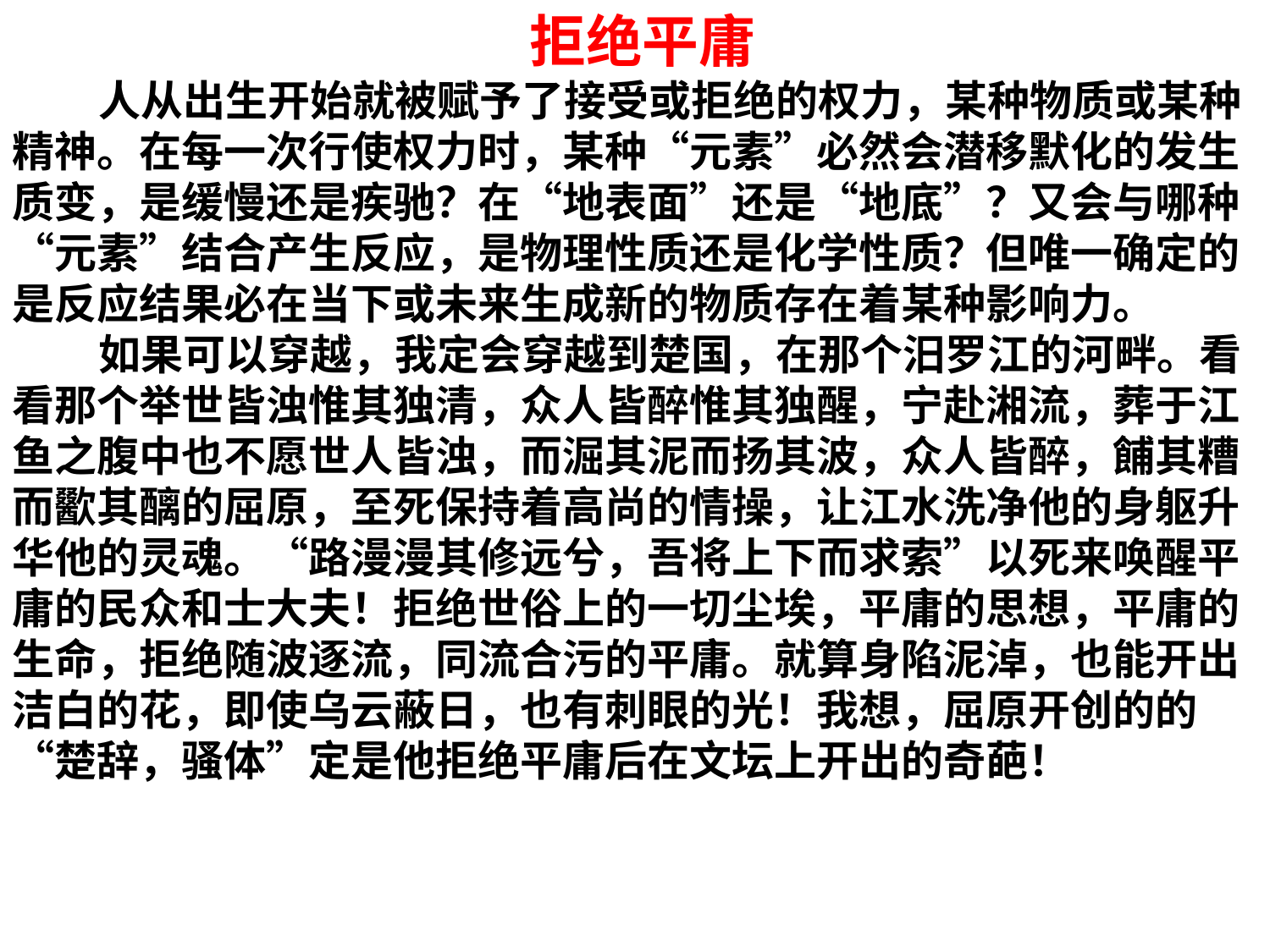

拒绝平庸
        人从出生开始就被赋予了接受或拒绝的权力，某种物质或某种精神。在每一次行使权力时，某种“元素”必然会潜移默化的发生质变，是缓慢还是疾驰？在“地表面”还是“地底”？又会与哪种“元素”结合产生反应，是物理性质还是化学性质？但唯一确定的是反应结果必在当下或未来生成新的物质存在着某种影响力。
        如果可以穿越，我定会穿越到楚国，在那个汨罗江的河畔。看看那个举世皆浊惟其独清，众人皆醉惟其独醒，宁赴湘流，葬于江鱼之腹中也不愿世人皆浊，而淈其泥而扬其波，众人皆醉，餔其糟而歠其醨的屈原，至死保持着高尚的情操，让江水洗净他的身躯升华他的灵魂。“路漫漫其修远兮，吾将上下而求索”以死来唤醒平庸的民众和士大夫！拒绝世俗上的一切尘埃，平庸的思想，平庸的生命，拒绝随波逐流，同流合污的平庸。就算身陷泥淖，也能开出洁白的花，即使乌云蔽日，也有刺眼的光！我想，屈原开创的的“楚辞，骚体”定是他拒绝平庸后在文坛上开出的奇葩！